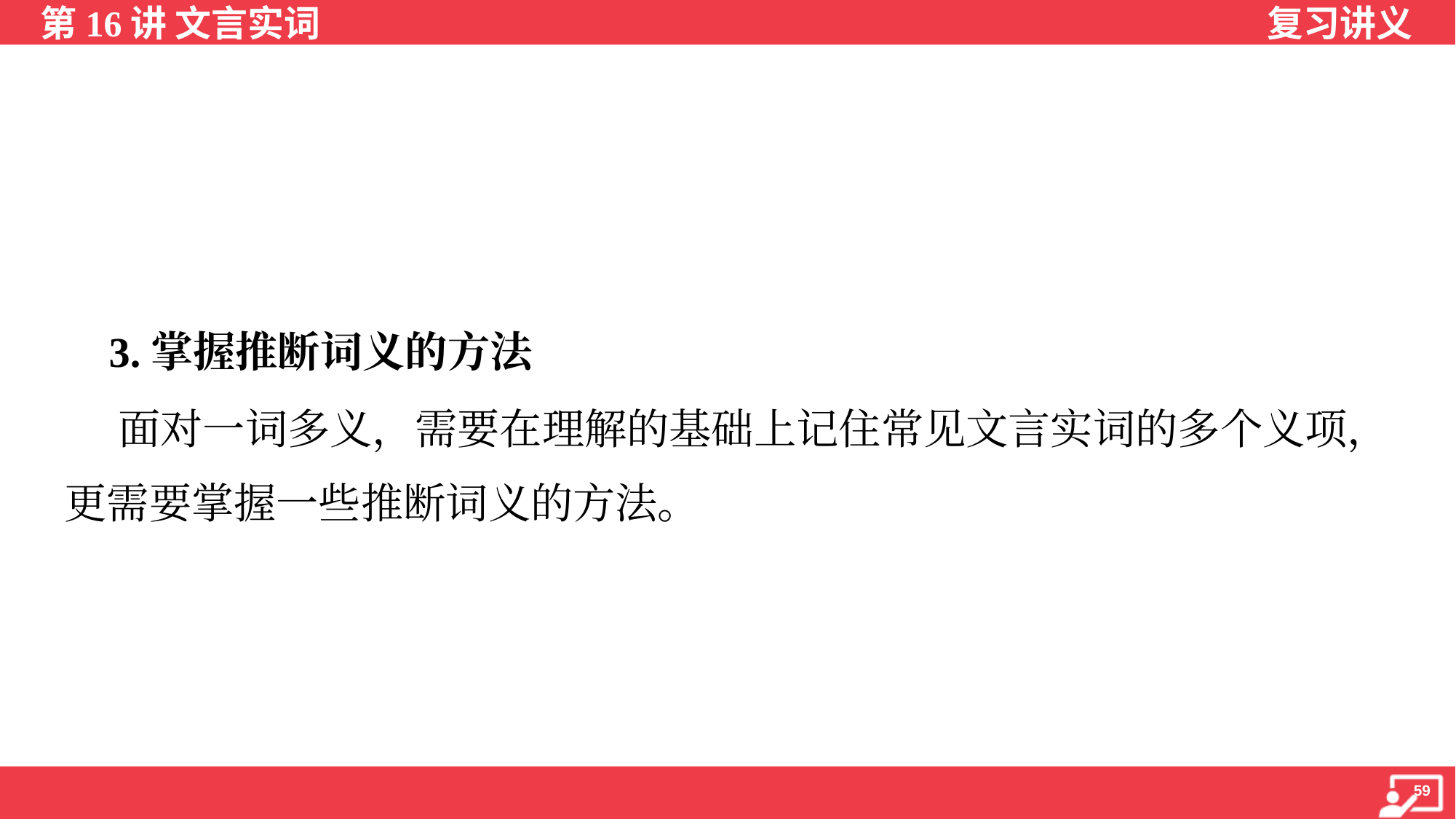

3.掌握推断词义的方法
    面对一词多义，需要在理解的基础上记住常见文言实词的多个义项，
更需要掌握一些推断词义的方法。